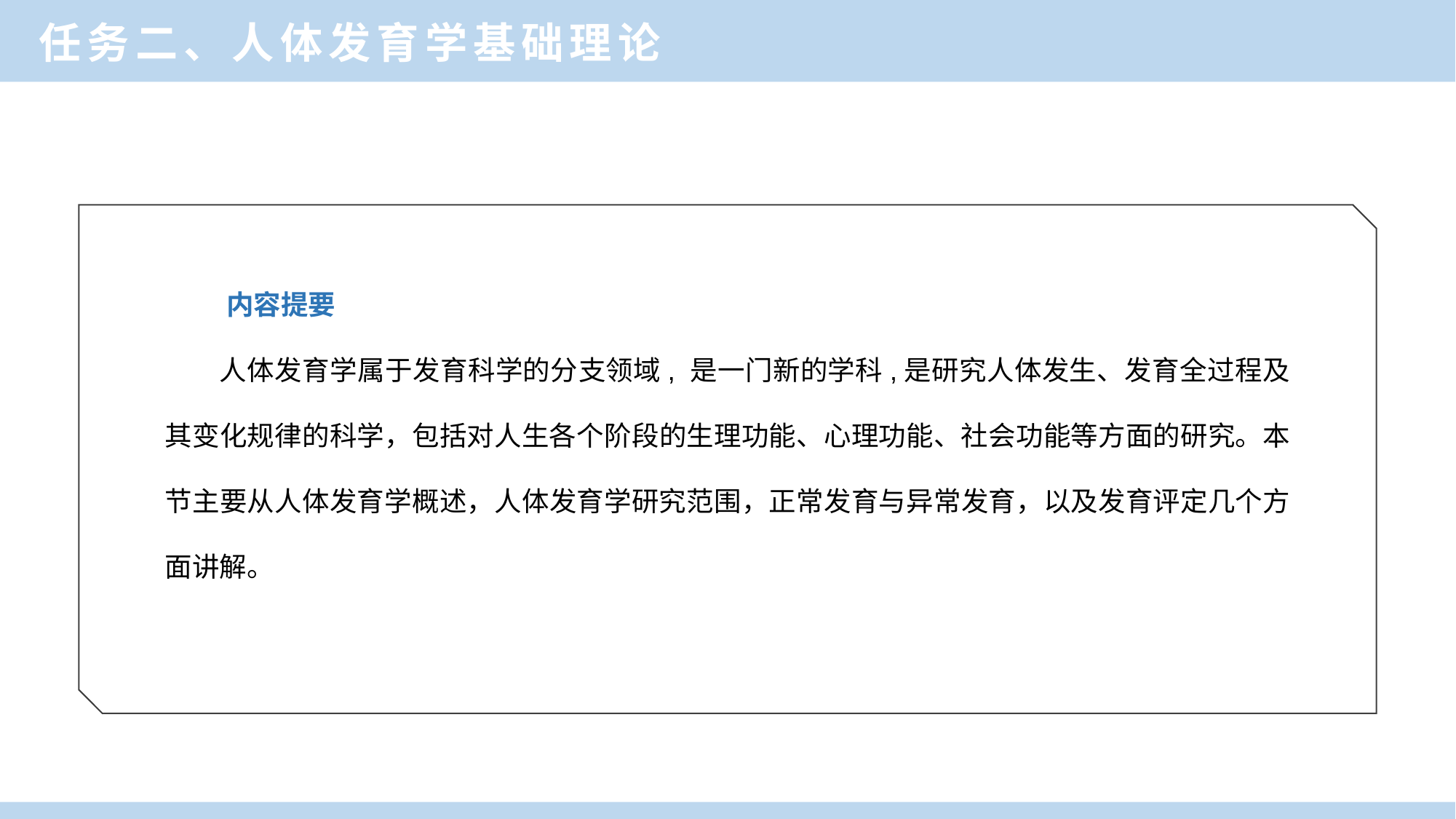

任务二、人体发育学基础理论

 内容提要
人体发育学属于发育科学的分支领域, 是一门新的学科,是研究人体发生、发育全过程及其变化规律的科学，包括对人生各个阶段的生理功能、心理功能、社会功能等方面的研究。本节主要从人体发育学概述，人体发育学研究范围，正常发育与异常发育，以及发育评定几个方面讲解。